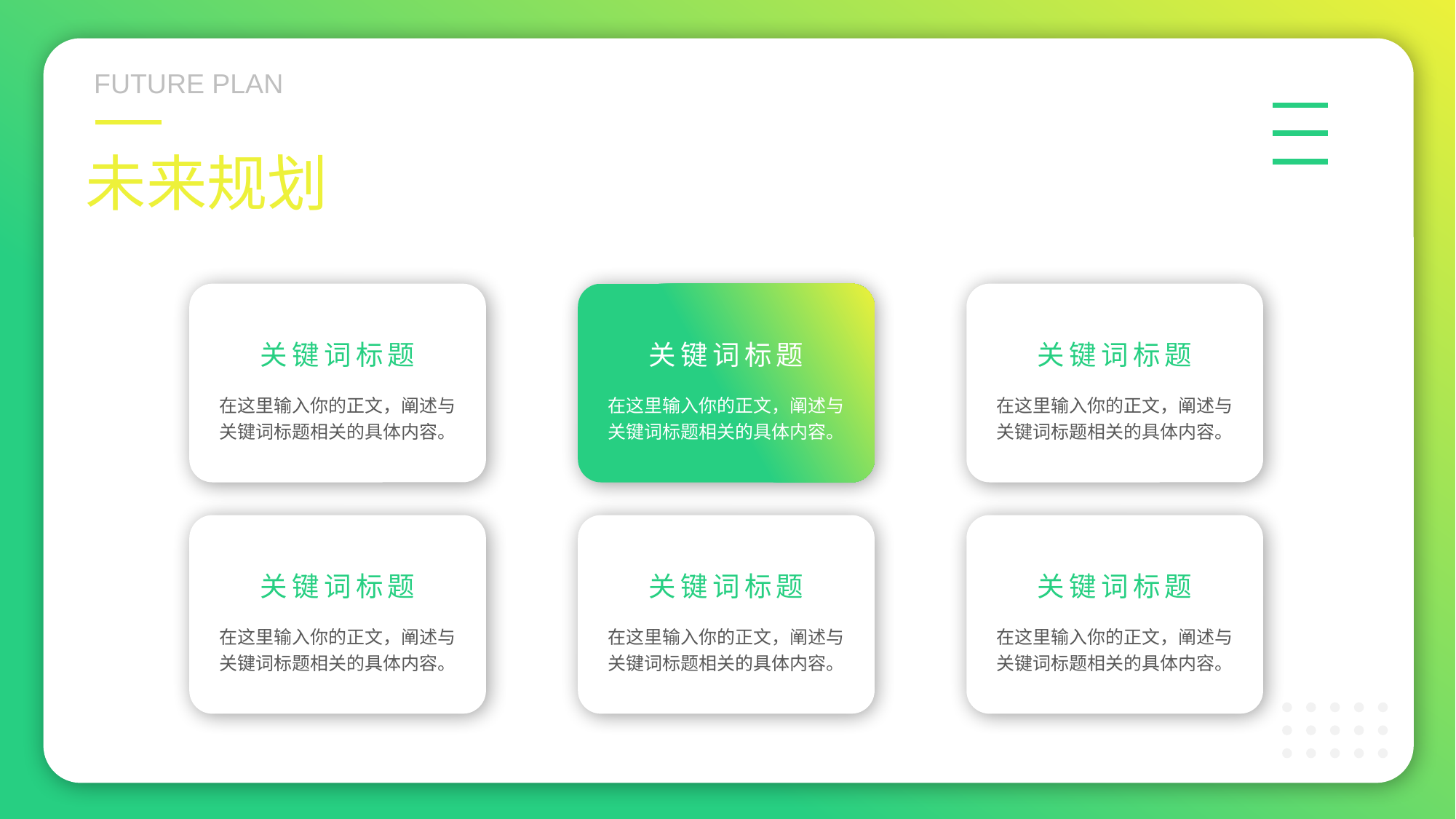

FUTURE PLAN
未来规划

关键词标题
在这里输入你的正文，阐述与关键词标题相关的具体内容。

关键词标题
在这里输入你的正文，阐述与关键词标题相关的具体内容。

关键词标题
在这里输入你的正文，阐述与关键词标题相关的具体内容。

关键词标题
在这里输入你的正文，阐述与关键词标题相关的具体内容。

关键词标题
在这里输入你的正文，阐述与关键词标题相关的具体内容。

关键词标题
在这里输入你的正文，阐述与关键词标题相关的具体内容。